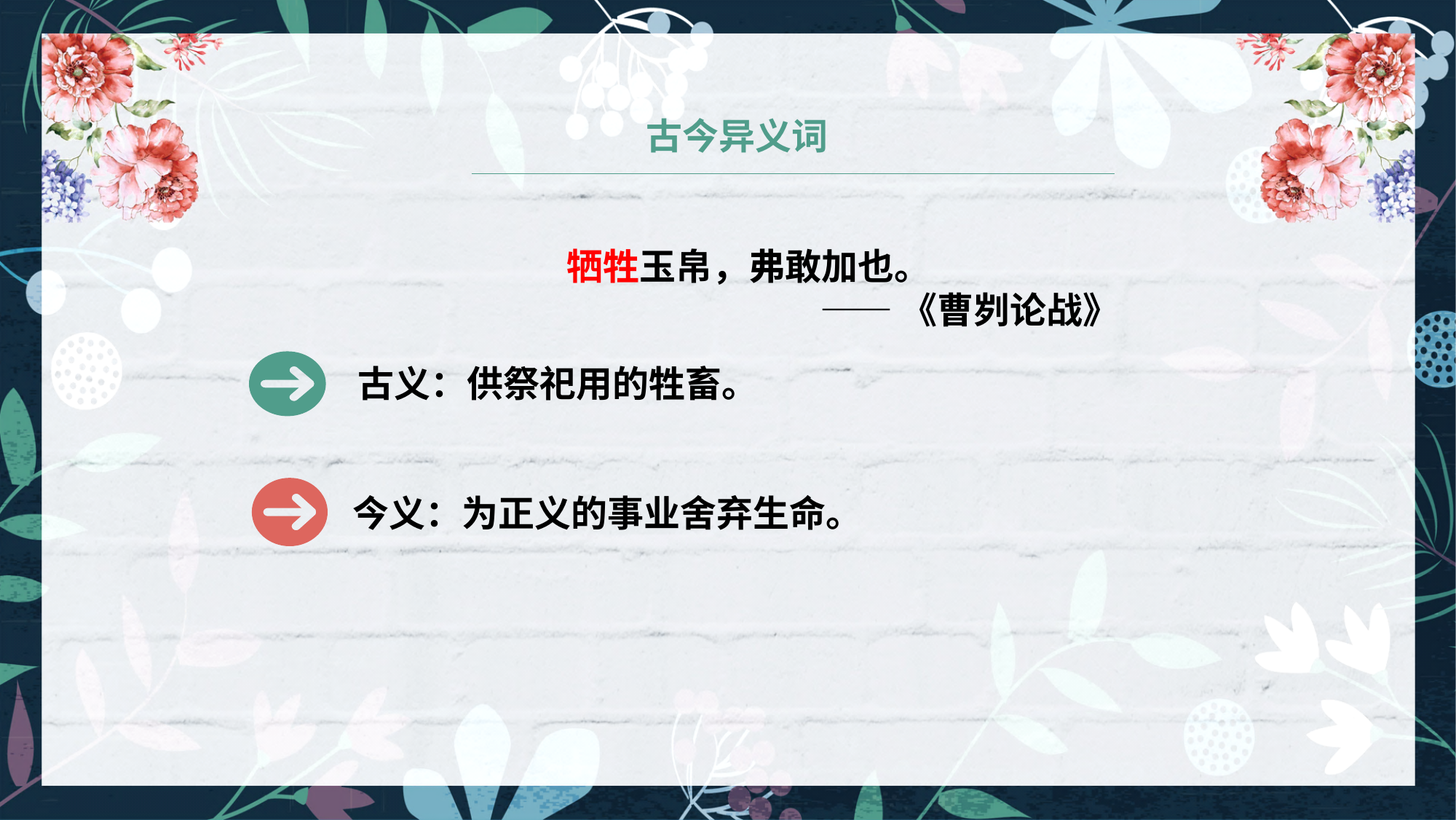

古今异义词
牺牲玉帛，弗敢加也。
                                                      ——《曹刿论战》

古义：供祭祀用的牲畜。

今义：为正义的事业舍弃生命。